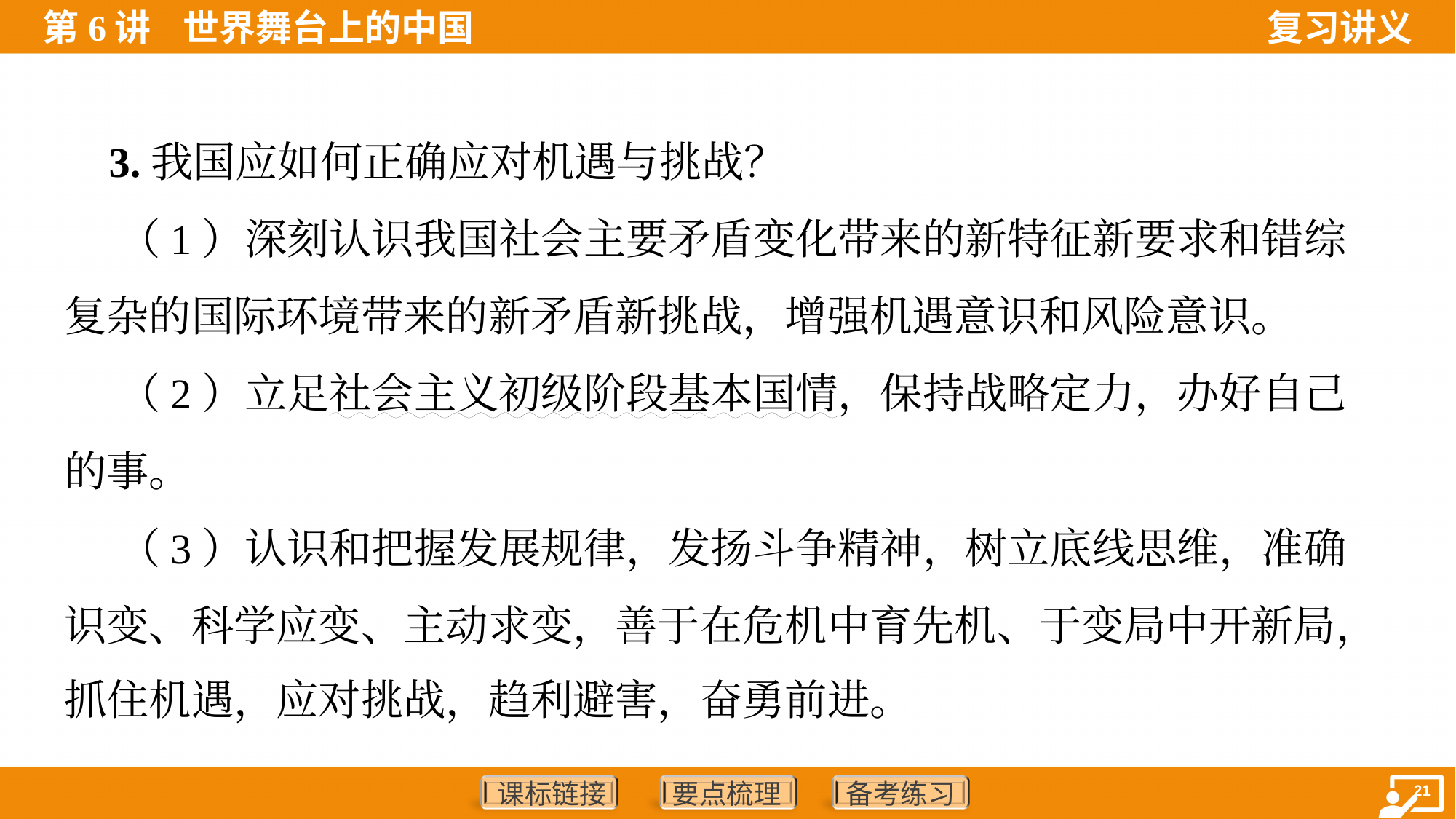

3.我国应如何正确应对机遇与挑战？
    （1）深刻认识我国社会主要矛盾变化带来的新特征新要求和错综
复杂的国际环境带来的新矛盾新挑战，增强机遇意识和风险意识。
    （2）立足社会主义初级阶段基本国情，保持战略定力，办好自己
的事。
    （3）认识和把握发展规律，发扬斗争精神，树立底线思维，准确
识变、科学应变、主动求变，善于在危机中育先机、于变局中开新局，
抓住机遇，应对挑战，趋利避害，奋勇前进。